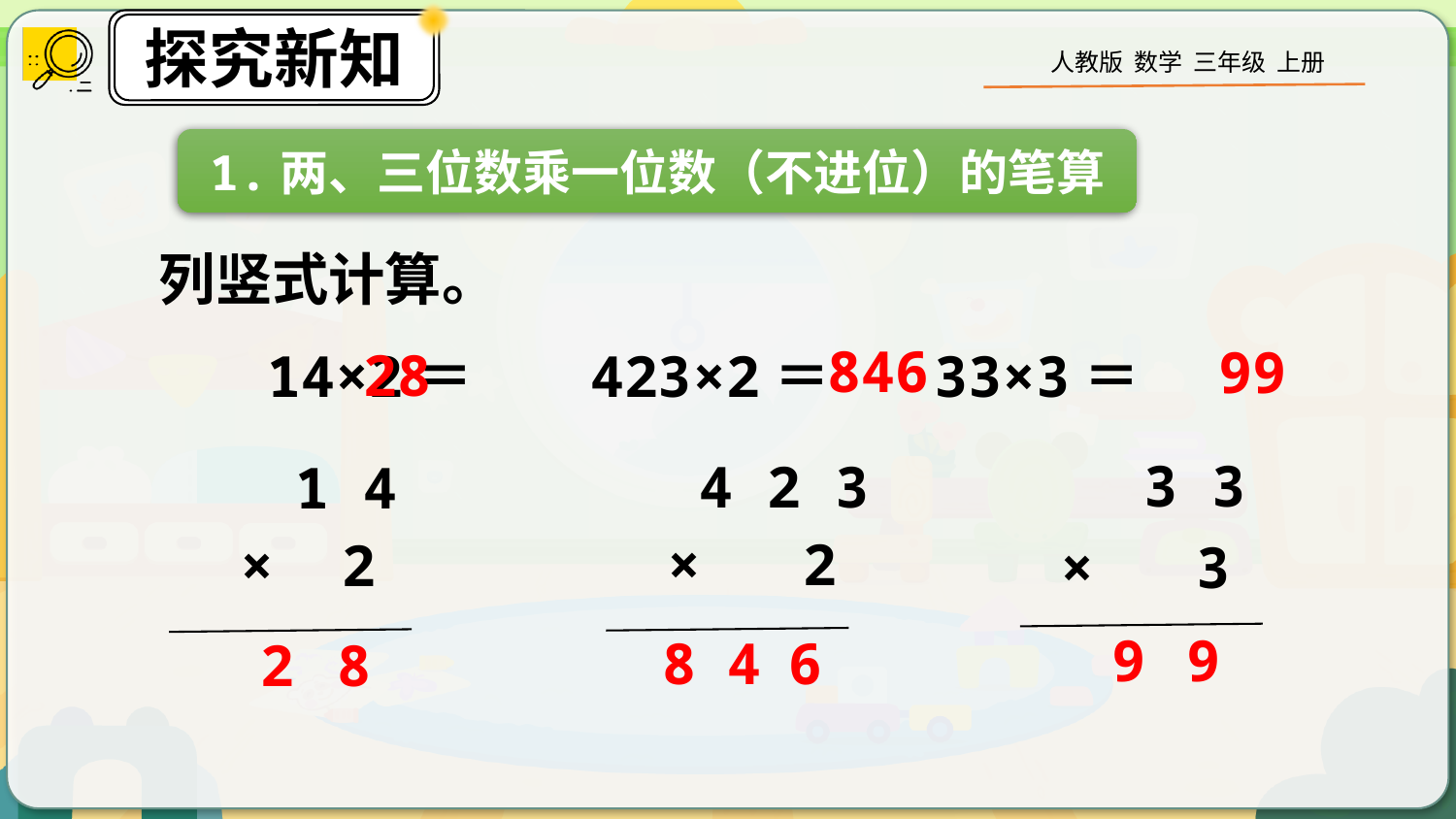

1.两、三位数乘一位数（不进位）的笔算
列竖式计算。
846
99
28
14×2＝        423×2＝       33×3＝
    3 3
    4 2 3
    1 4
    ×   2
    ×  2
    ×   3
9
9
8
4
6
8
2